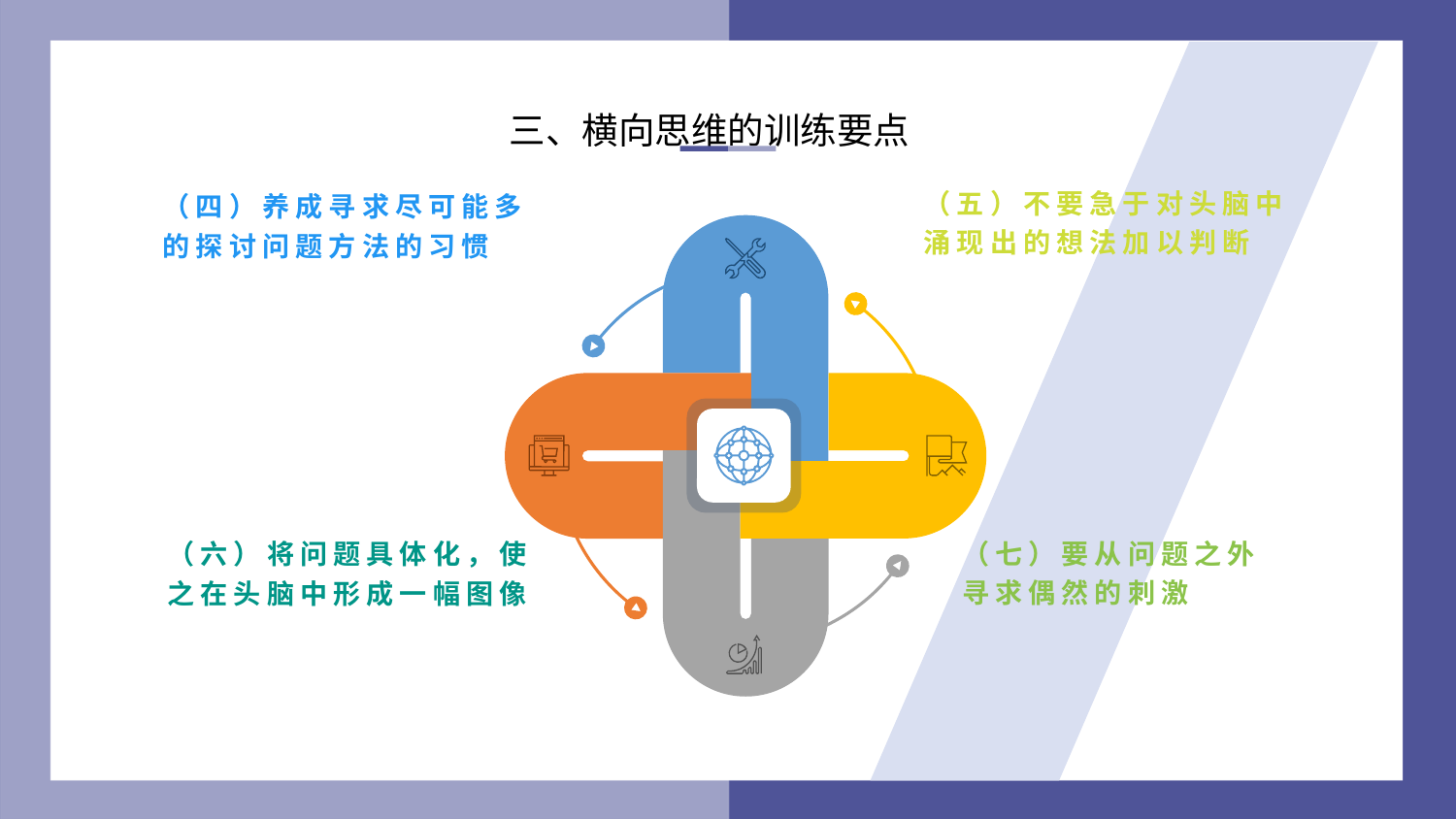

三、横向思维的训练要点

（五）不要急于对头脑中涌现出的想法加以判断
（四）养成寻求尽可能多的探讨问题方法的习惯

（七）要从问题之外寻求偶然的刺激
（六）将问题具体化，使之在头脑中形成一幅图像